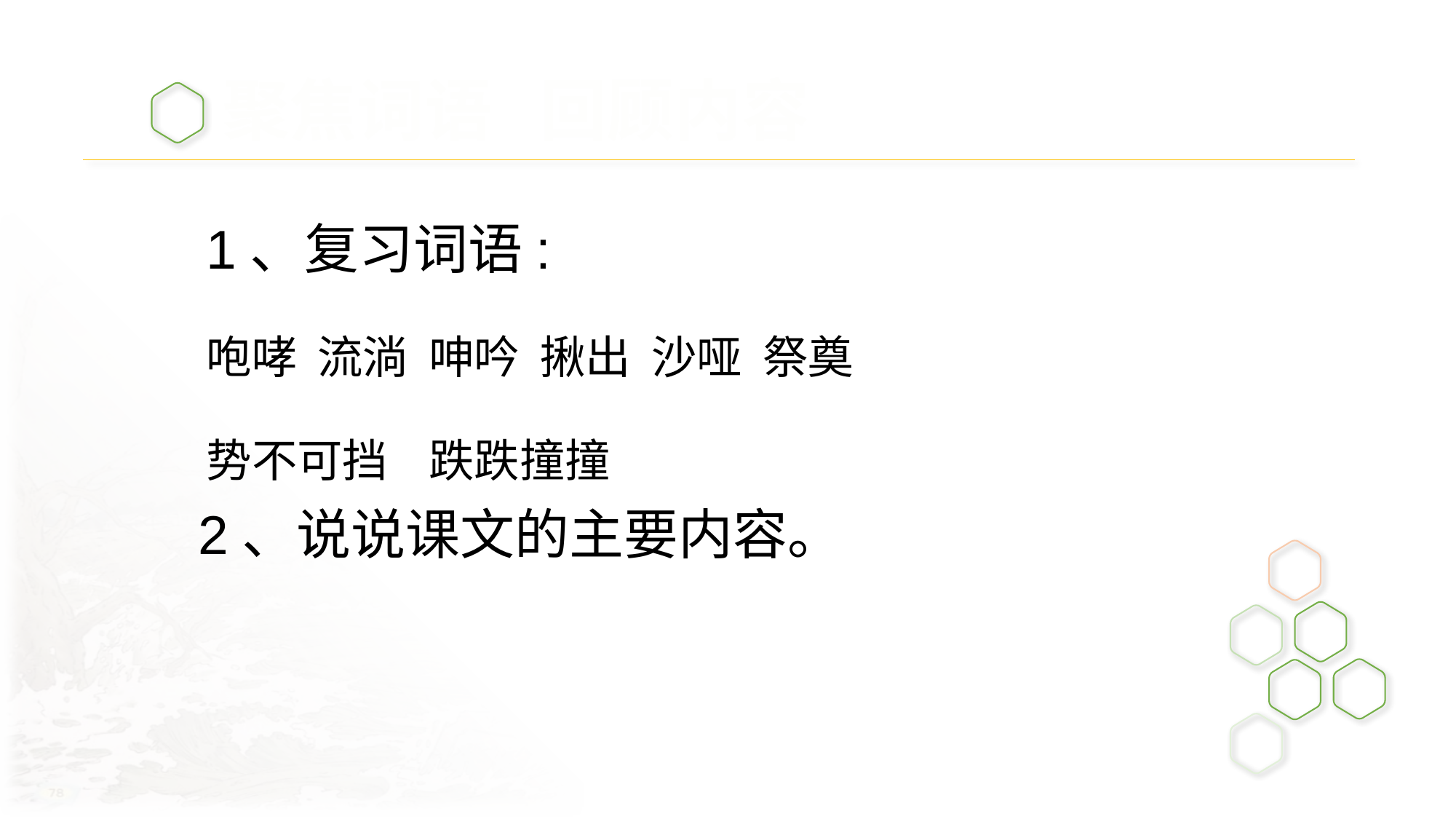

聚焦词语   回顾内容
1、复习词语:
咆哮  流淌  呻吟  揪出  沙哑  祭奠
势不可挡    跌跌撞撞
 2、说说课文的主要内容。